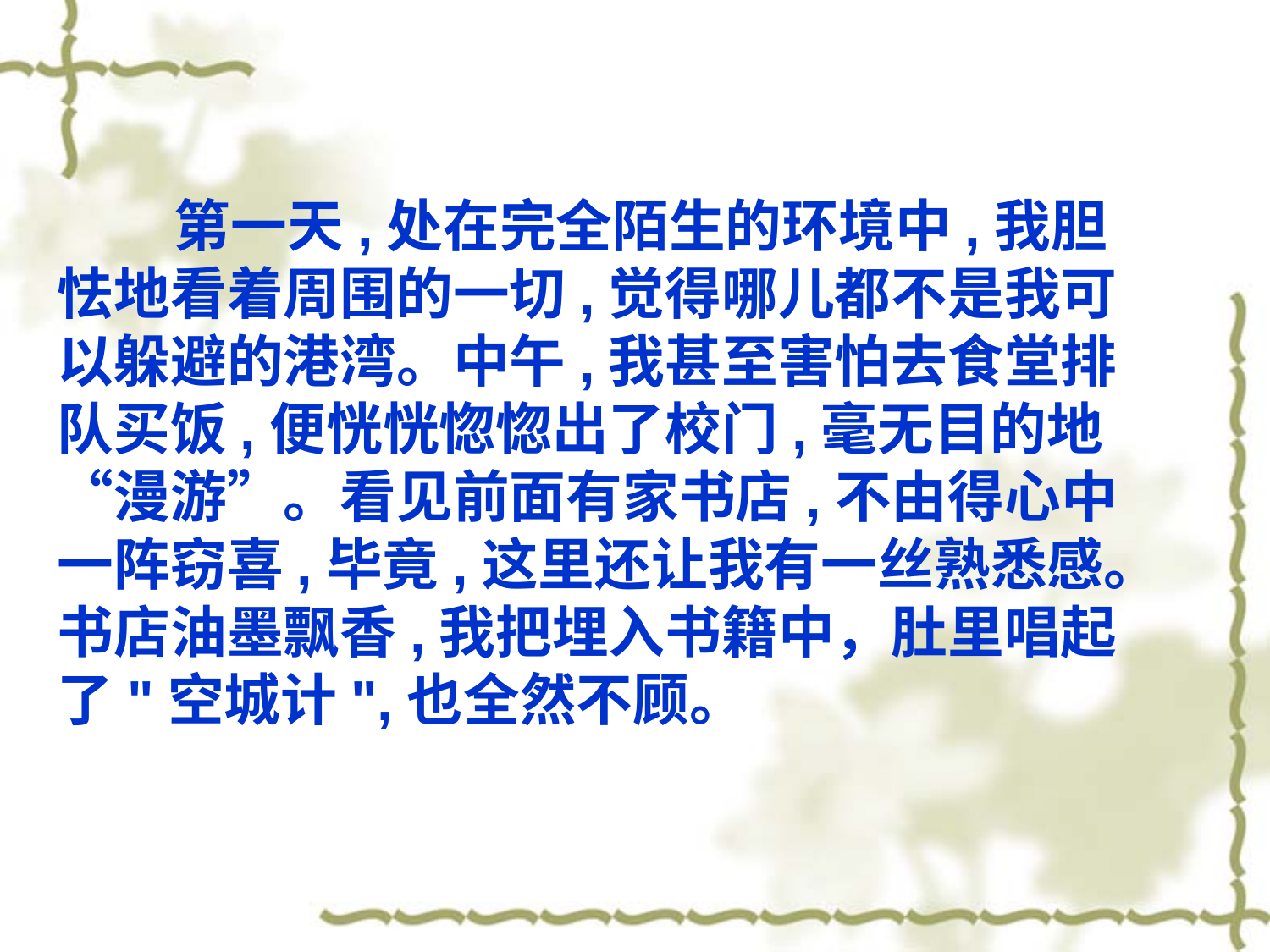

第一天,处在完全陌生的环境中,我胆怯地看着周围的一切,觉得哪儿都不是我可以躲避的港湾。中午,我甚至害怕去食堂排队买饭,便恍恍惚惚出了校门,毫无目的地“漫游”。看见前面有家书店,不由得心中一阵窃喜,毕竟,这里还让我有一丝熟悉感。书店油墨飘香,我把埋入书籍中，肚里唱起了"空城计",也全然不顾。
135